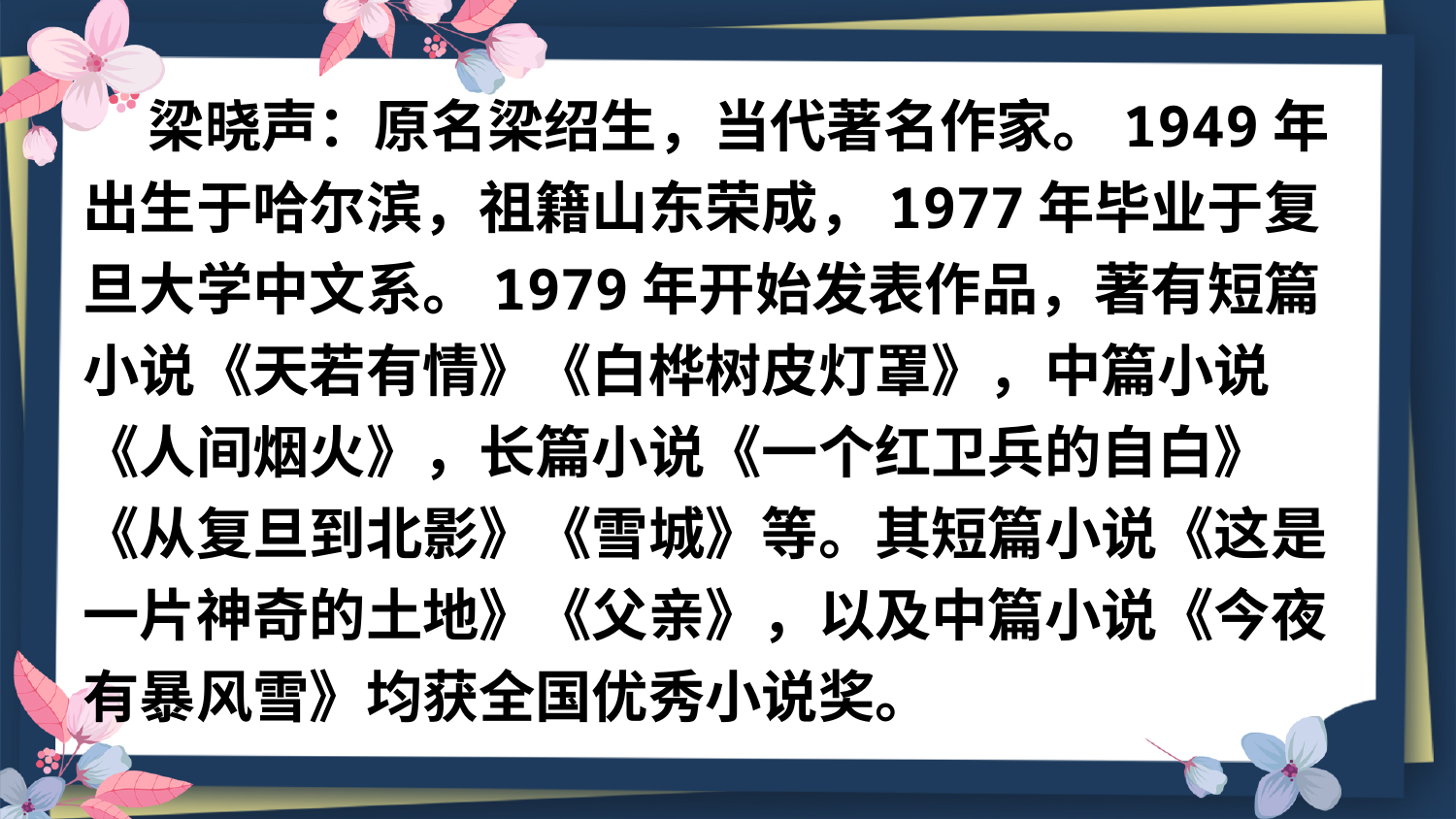

梁晓声：原名梁绍生，当代著名作家。1949年出生于哈尔滨，祖籍山东荣成，1977年毕业于复旦大学中文系。1979年开始发表作品，著有短篇小说《天若有情》《白桦树皮灯罩》，中篇小说《人间烟火》，长篇小说《一个红卫兵的自白》《从复旦到北影》《雪城》等。其短篇小说《这是一片神奇的土地》《父亲》，以及中篇小说《今夜有暴风雪》均获全国优秀小说奖。